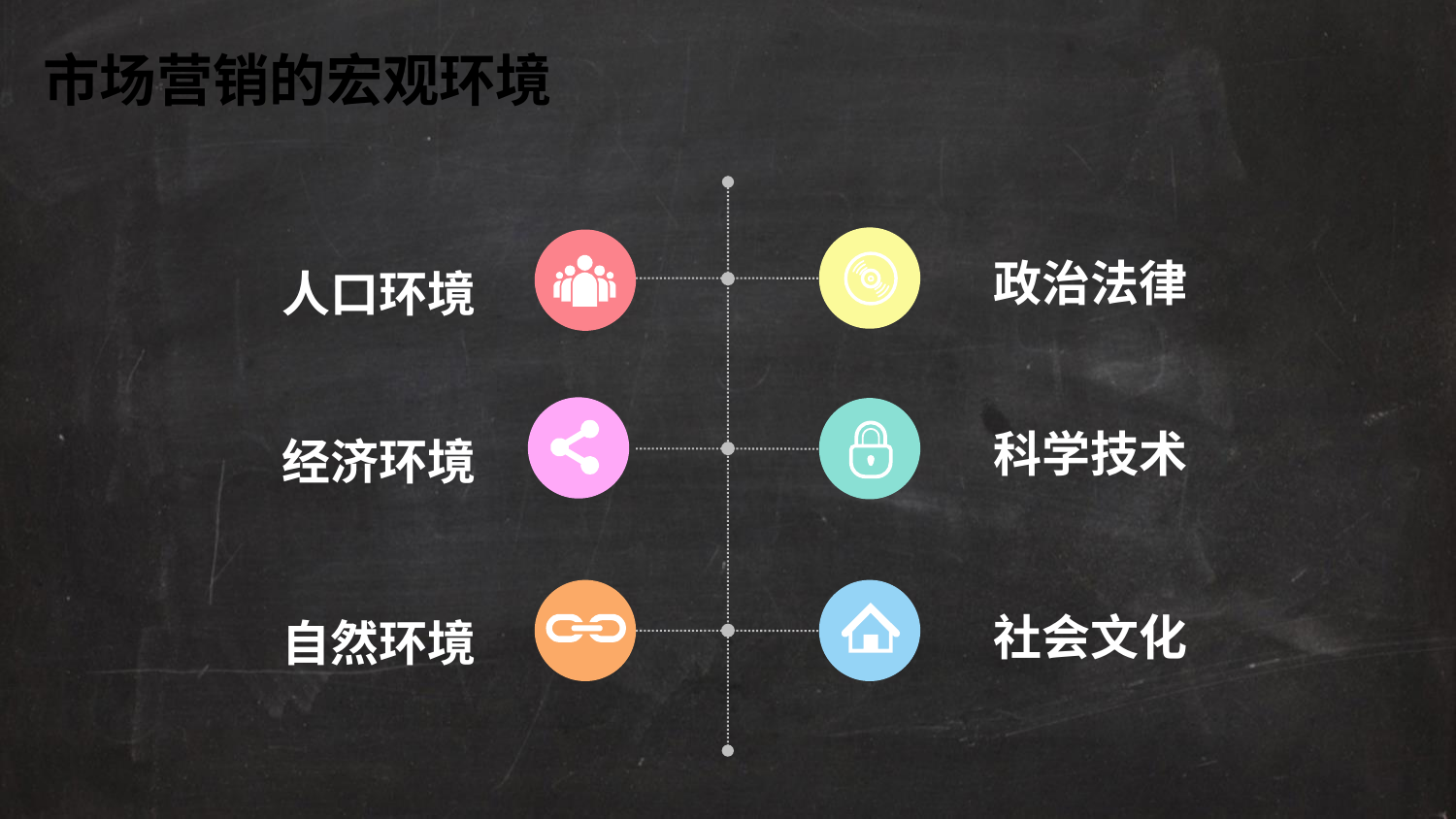

市场营销的宏观环境

政治法律

人口环境

科学技术
经济环境

社会文化
自然环境